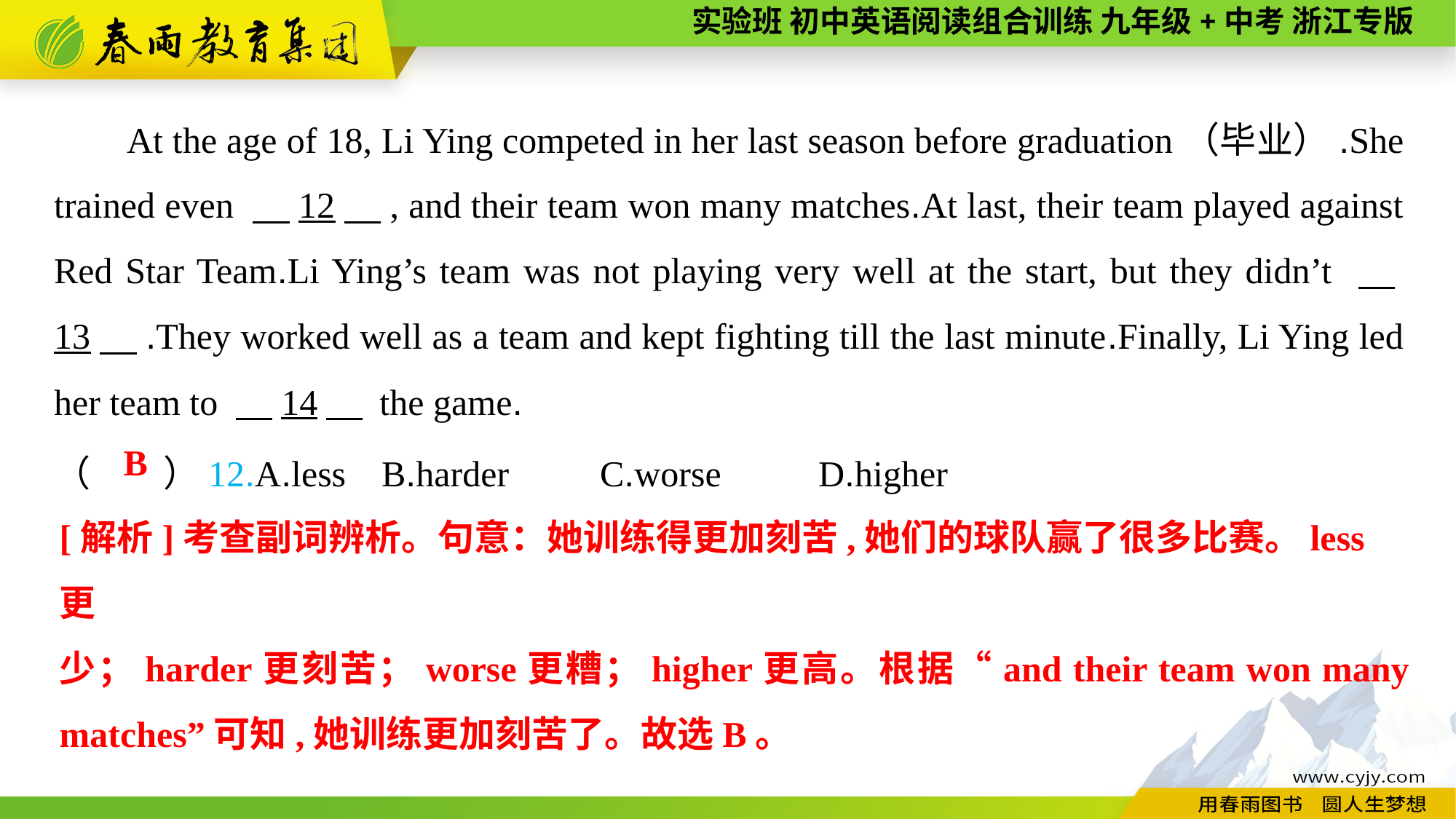

At the age of 18, Li Ying competed in her last season before graduation（毕业）.She trained even 　12　, and their team won many matches.At last, their team played against Red Star Team.Li Ying’s team was not playing very well at the start, but they didn’t 　13　.They worked well as a team and kept fighting till the last minute.Finally, Li Ying led her team to 　14　 the game.
（　　）12.A.less	B.harder	C.worse	D.higher
B
[解析]考查副词辨析。句意：她训练得更加刻苦,她们的球队赢了很多比赛。less更
少；harder更刻苦；worse更糟；higher更高。根据“and their team won many matches”可知,她训练更加刻苦了。故选B。